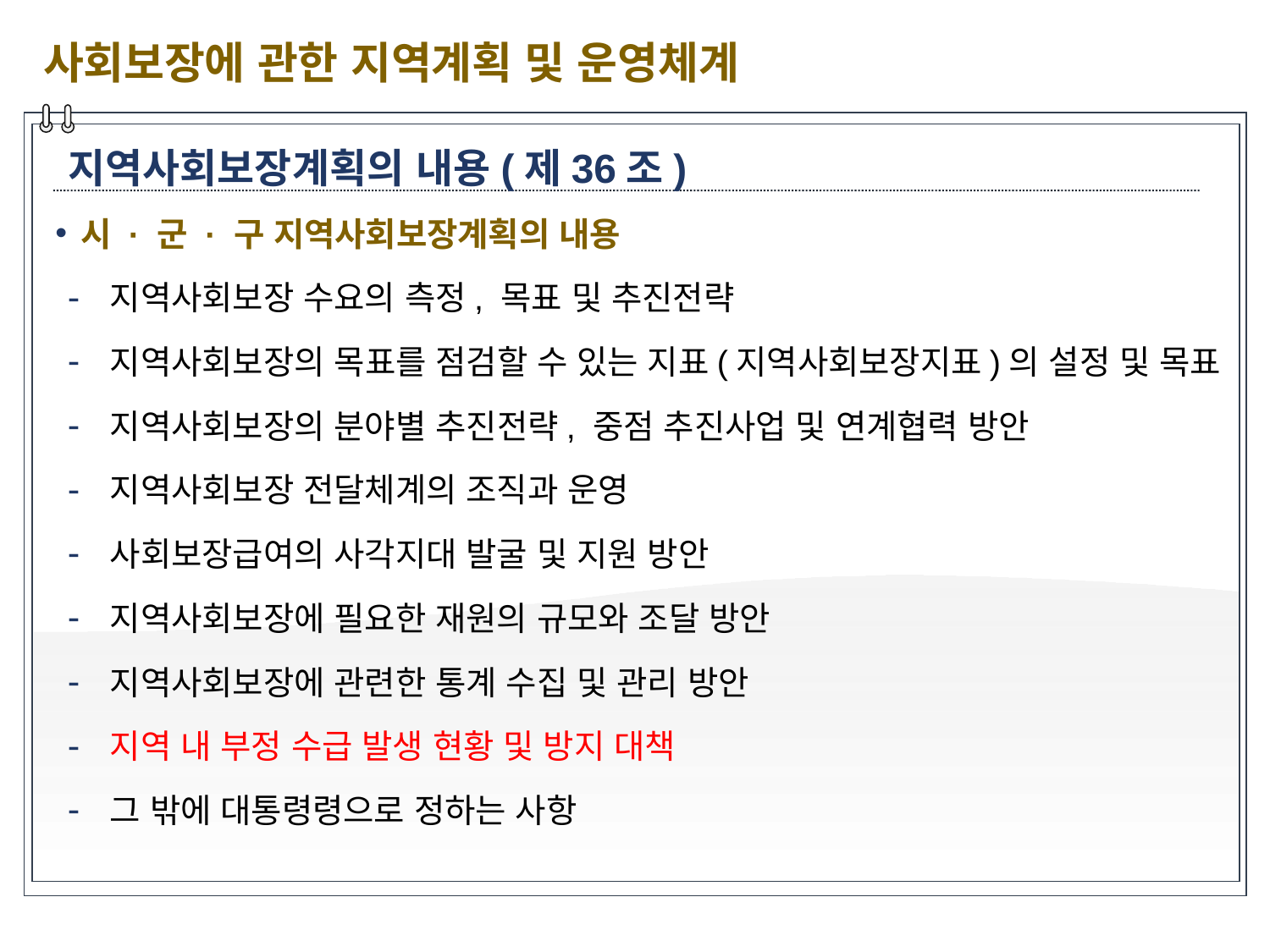

사회보장에 관한 지역계획 및 운영체계

지역사회보장계획의 내용(제36조)

시 · 군 · 구 지역사회보장계획의 내용
 지역사회보장 수요의 측정, 목표 및 추진전략
 지역사회보장의 목표를 점검할 수 있는 지표(지역사회보장지표)의 설정 및 목표
 지역사회보장의 분야별 추진전략, 중점 추진사업 및 연계협력 방안
 지역사회보장 전달체계의 조직과 운영
 사회보장급여의 사각지대 발굴 및 지원 방안
 지역사회보장에 필요한 재원의 규모와 조달 방안
 지역사회보장에 관련한 통계 수집 및 관리 방안
 지역 내 부정 수급 발생 현황 및 방지 대책
 그 밖에 대통령령으로 정하는 사항